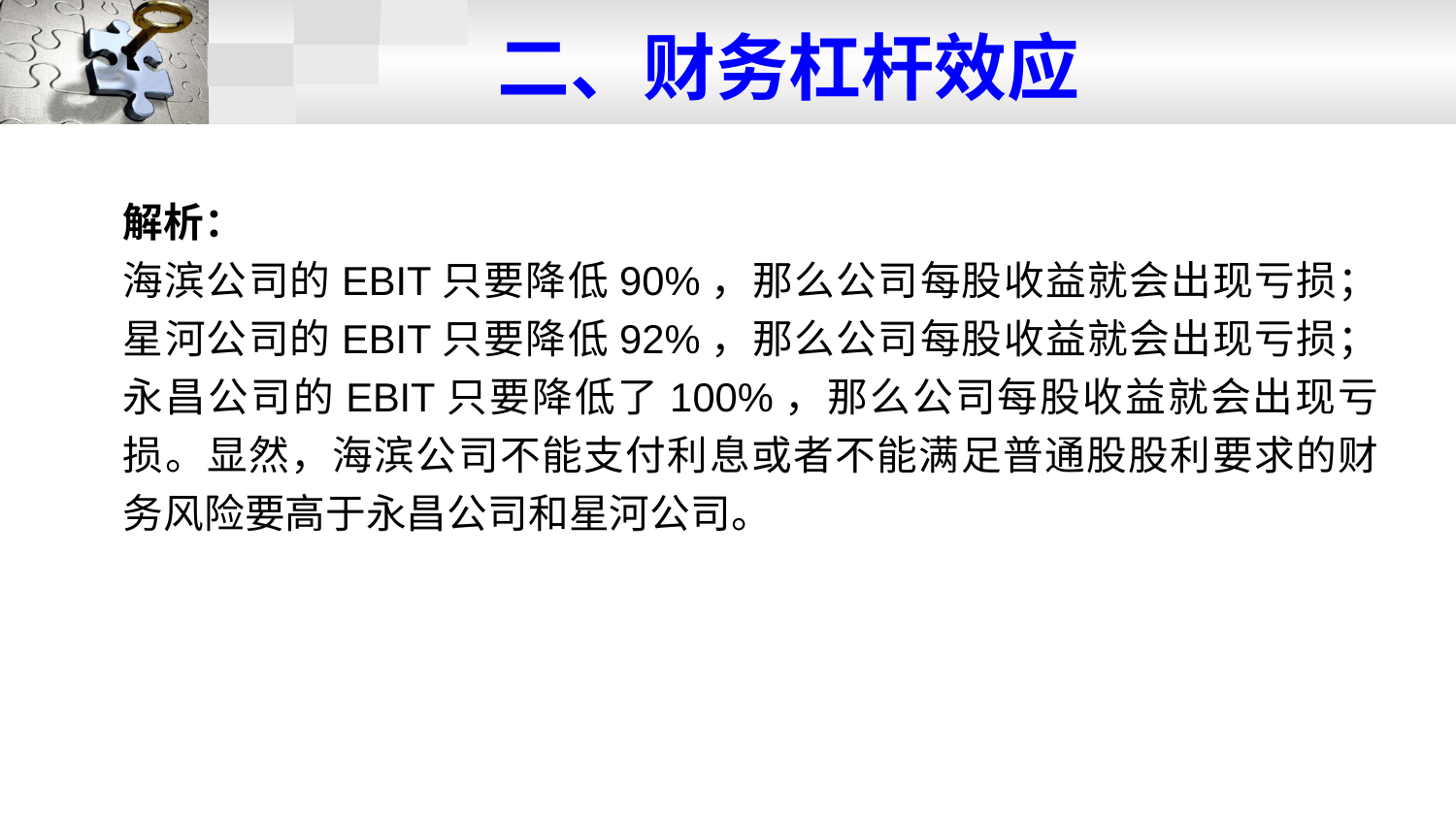

二、财务杠杆效应
解析：
海滨公司的EBIT只要降低90%，那么公司每股收益就会出现亏损；星河公司的EBIT只要降低92%，那么公司每股收益就会出现亏损；永昌公司的EBIT只要降低了100%，那么公司每股收益就会出现亏损。显然，海滨公司不能支付利息或者不能满足普通股股利要求的财务风险要高于永昌公司和星河公司。